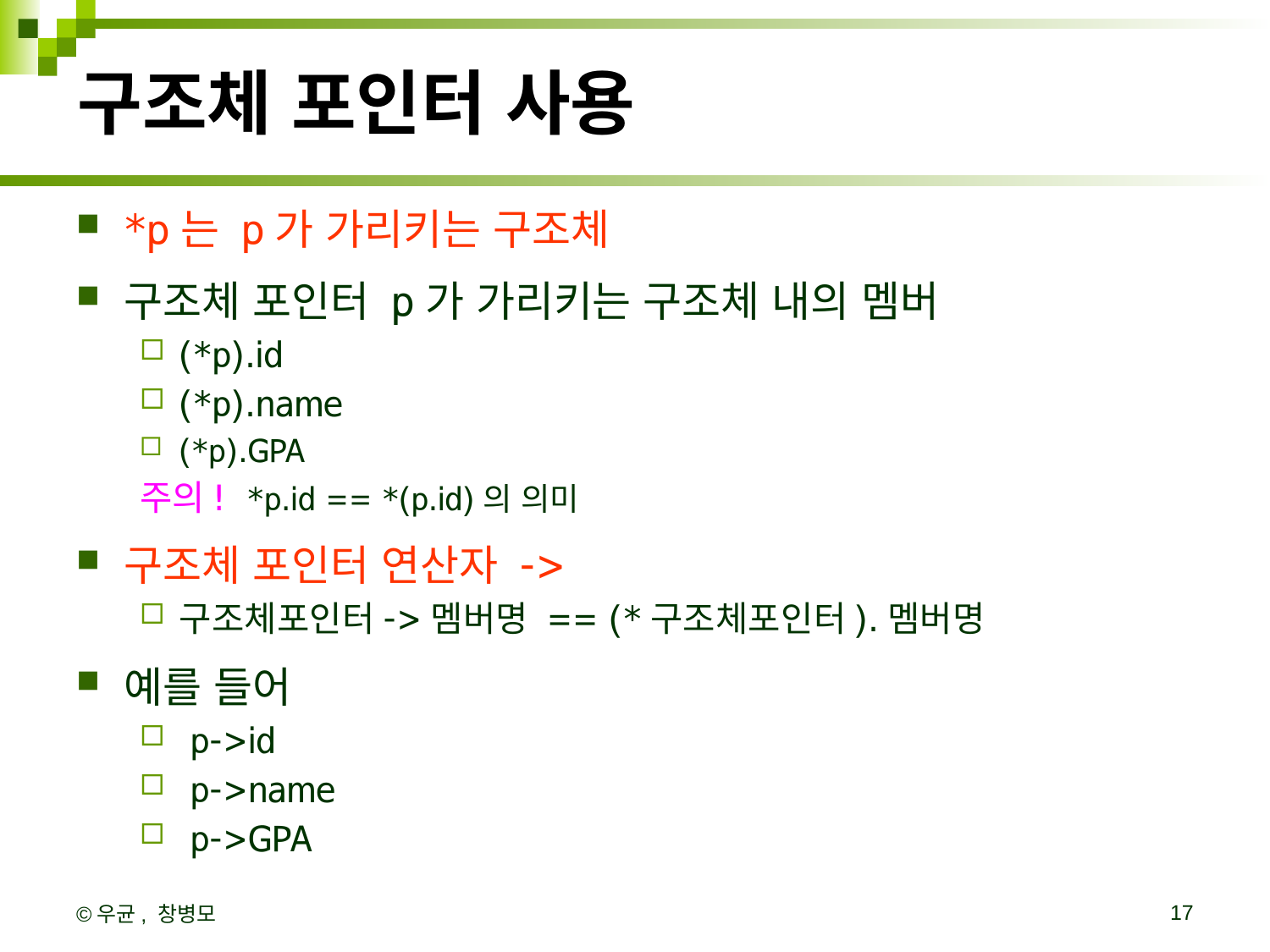

# 구조체 포인터 사용
*p는 p가 가리키는 구조체
구조체 포인터 p가 가리키는 구조체 내의 멤버
(*p).id
(*p).name
(*p).GPA
주의!  *p.id == *(p.id)의 의미
구조체 포인터 연산자 ->
구조체포인터->멤버명 == (*구조체포인터).멤버명
예를 들어
 p->id
 p->name
 p->GPA

©우균, 창병모
17